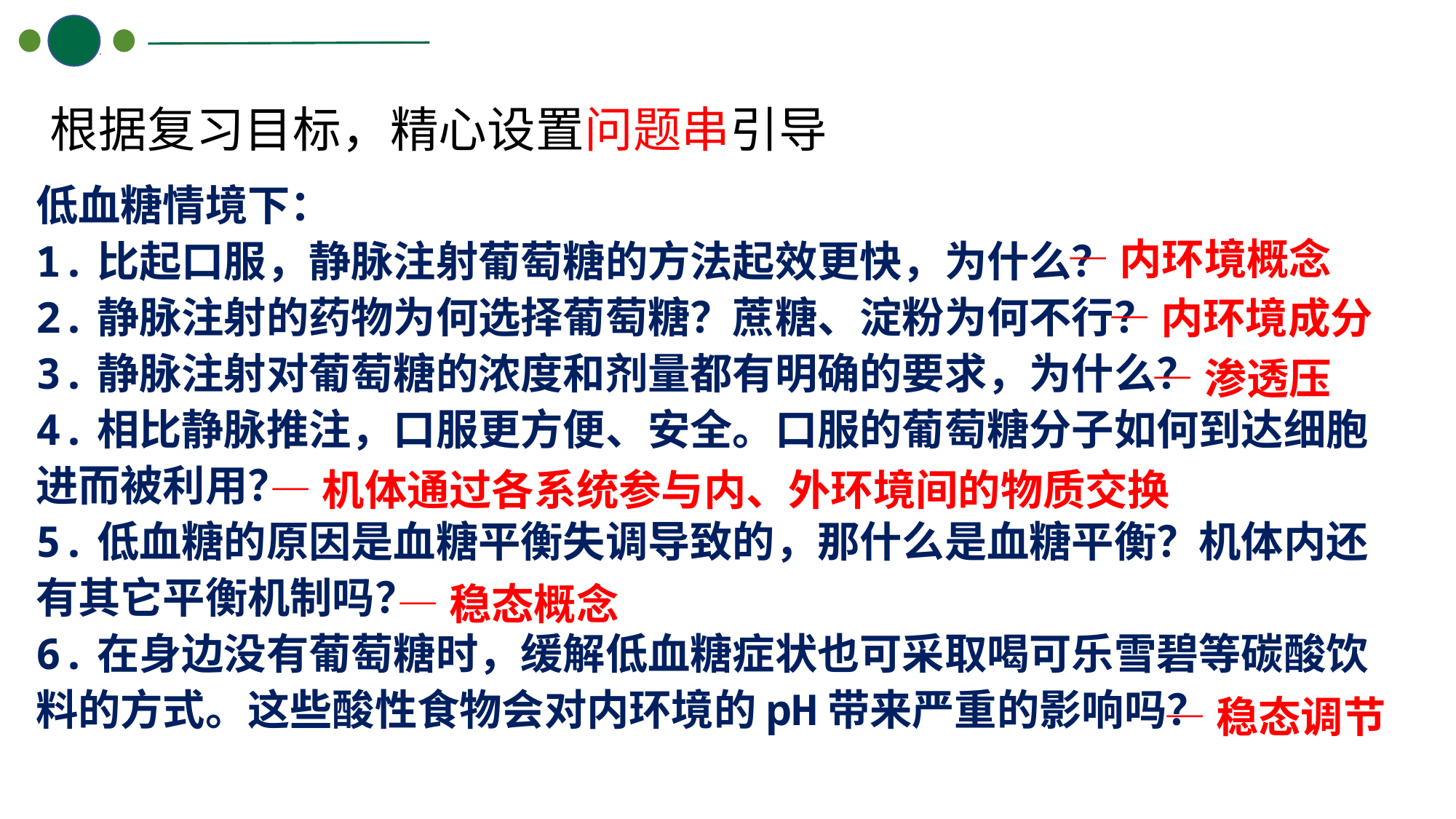

根据复习目标，精心设置问题串引导
低血糖情境下：
1.比起口服，静脉注射葡萄糖的方法起效更快，为什么？
2.静脉注射的药物为何选择葡萄糖？蔗糖、淀粉为何不行？
3.静脉注射对葡萄糖的浓度和剂量都有明确的要求，为什么？
4.相比静脉推注，口服更方便、安全。口服的葡萄糖分子如何到达细胞进而被利用？
5.低血糖的原因是血糖平衡失调导致的，那什么是血糖平衡？机体内还有其它平衡机制吗？
6.在身边没有葡萄糖时，缓解低血糖症状也可采取喝可乐雪碧等碳酸饮料的方式。这些酸性食物会对内环境的pH带来严重的影响吗？

  —内环境概念
  —内环境成分
  —渗透压
 —机体通过各系统参与内、外环境间的物质交换
  —稳态概念

 —稳态调节